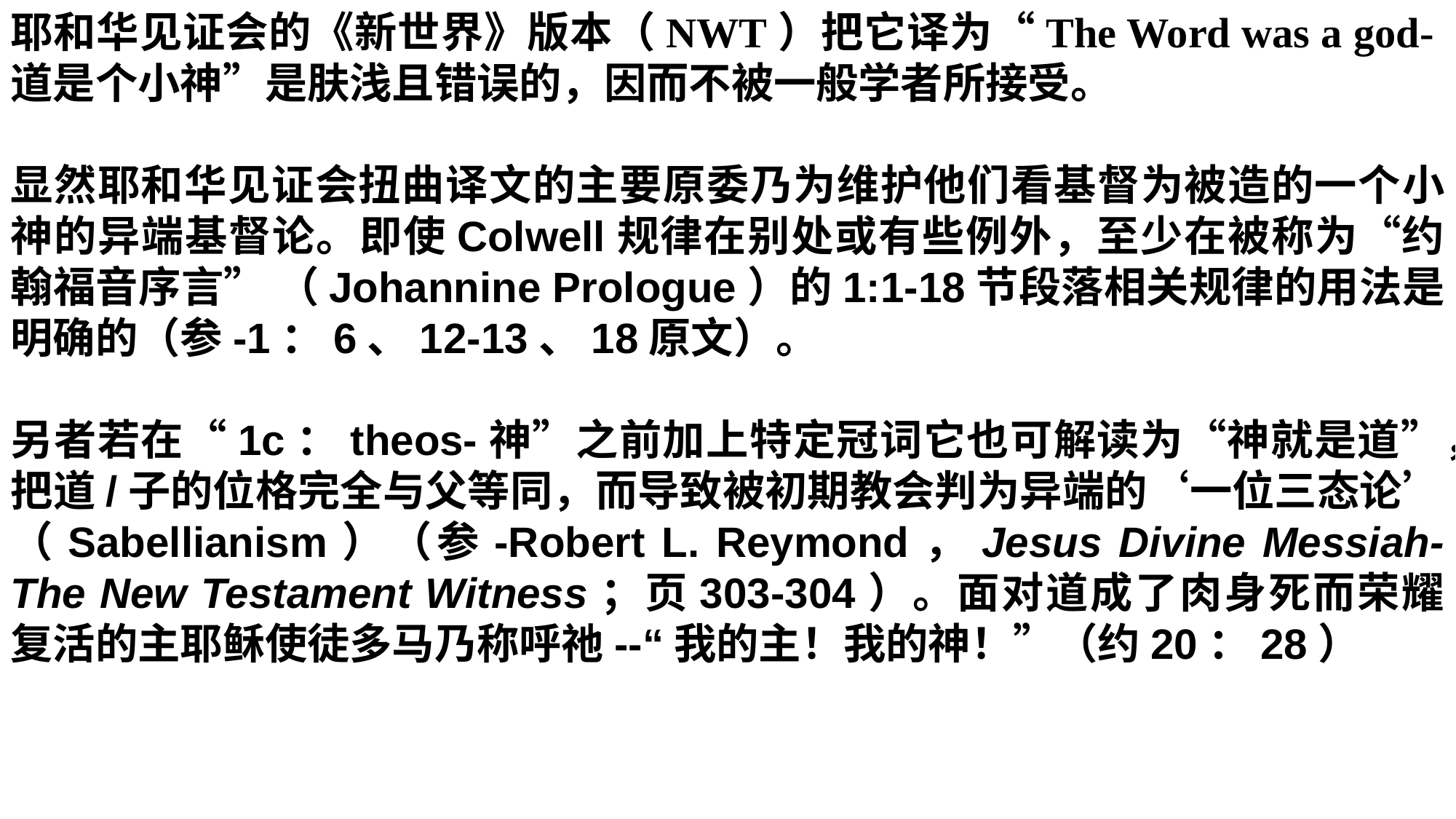

耶和华见证会的《新世界》版本（NWT）把它译为“The Word was a god-道是个小神”是肤浅且错误的，因而不被一般学者所接受。

显然耶和华见证会扭曲译文的主要原委乃为维护他们看基督为被造的一个小神的异端基督论。即使Colwell规律在别处或有些例外，至少在被称为“约翰福音序言” （Johannine Prologue）的1:1-18节段落相关规律的用法是明确的（参-1：6、12-13、18原文）。

另者若在“1c：theos-神”之前加上特定冠词它也可解读为“神就是道”，把道/子的位格完全与父等同，而导致被初期教会判为异端的‘一位三态论’（Sabellianism）（参-Robert L. Reymond，Jesus Divine Messiah-The New Testament Witness；页303-304）。面对道成了肉身死而荣耀复活的主耶稣使徒多马乃称呼祂--“我的主！我的神！”（约20：28）